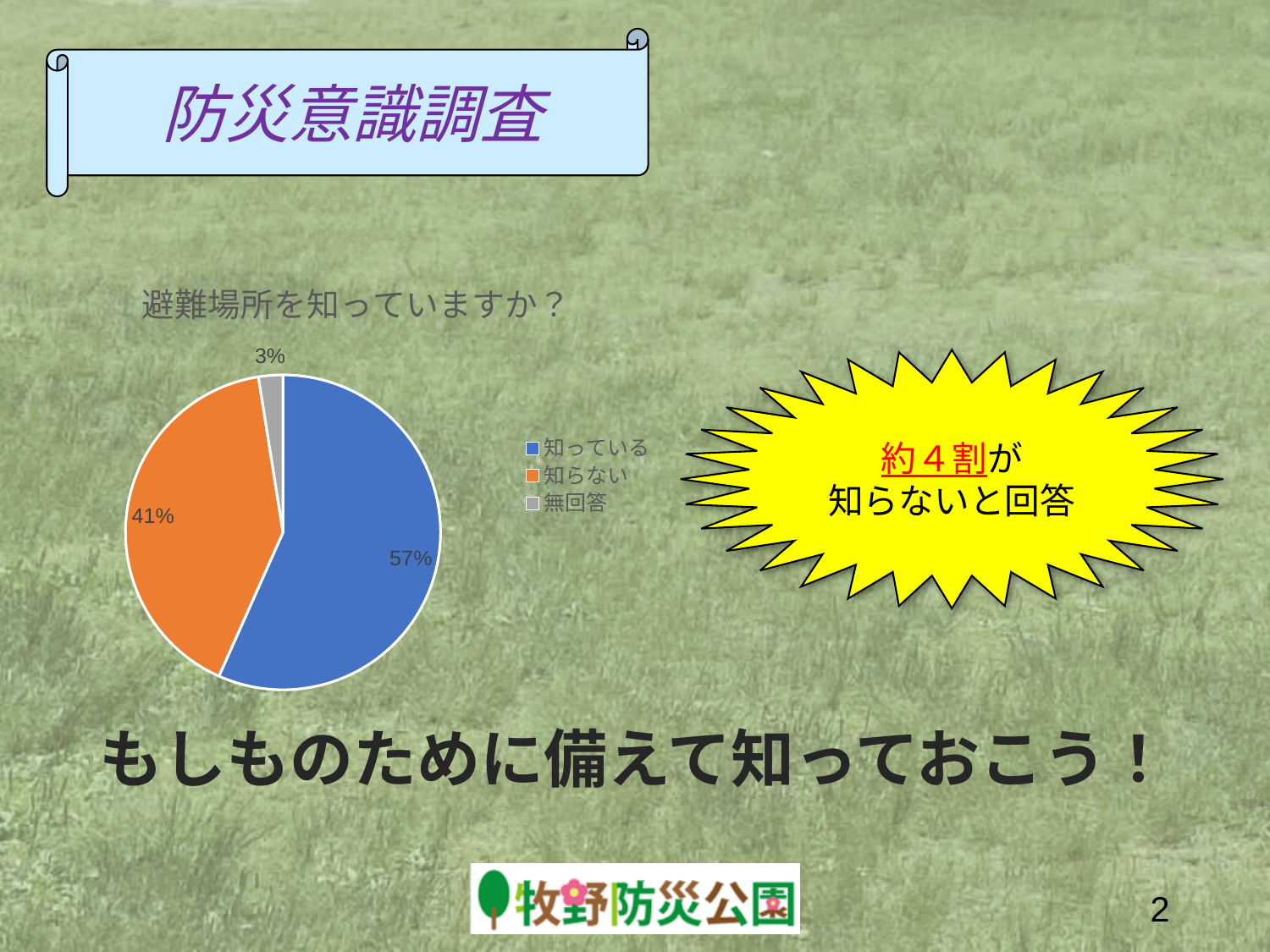

防災意識調査

### Chart: 避難場所を知っていますか？

| Category | 人数 |
|---|---|
| 知っている | 680.0 |
| 知らない | 490.0 |
| 無回答 | 30.0 |
約４割が
知らないと回答
もしものために備えて知っておこう！
2